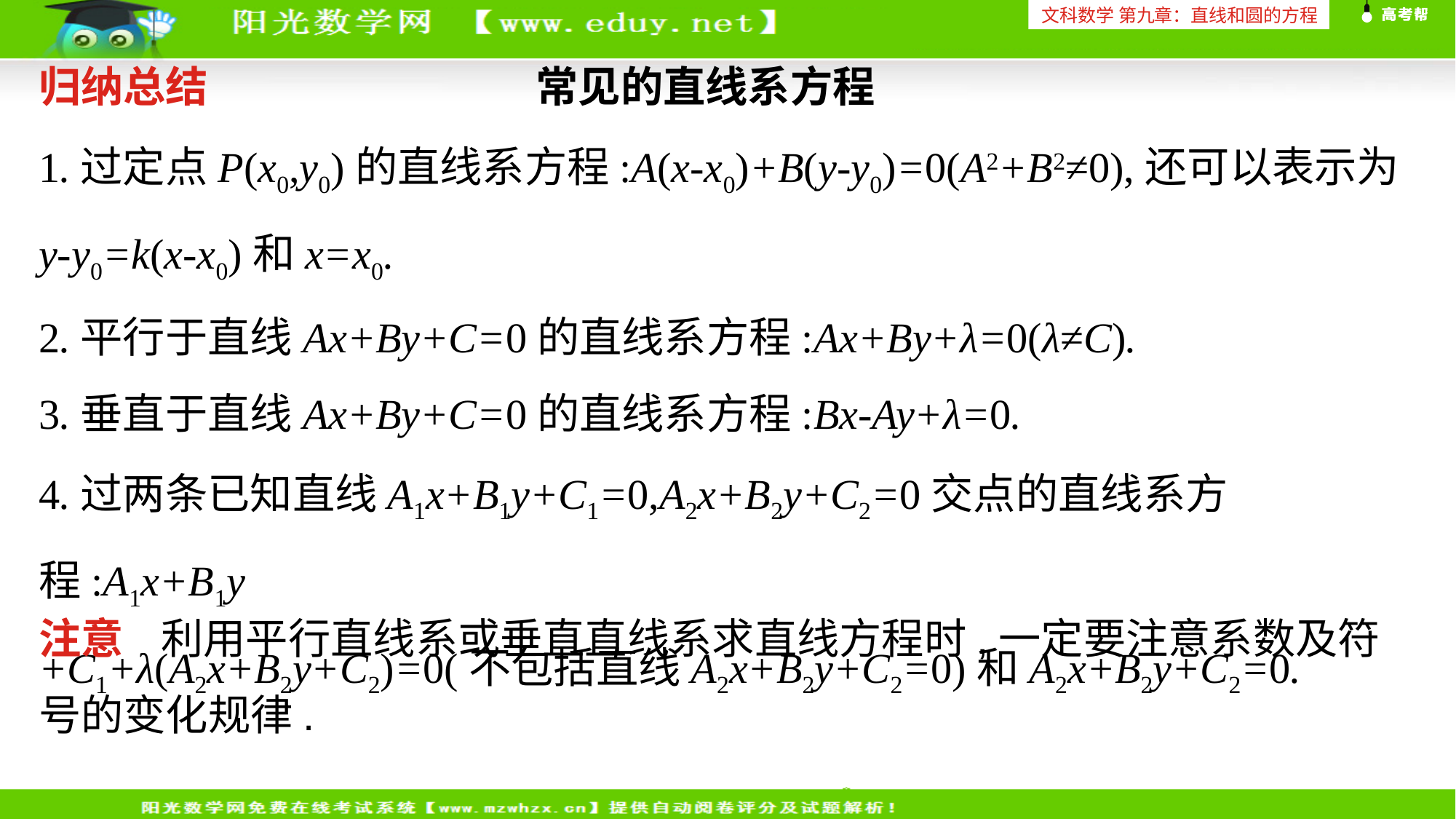

文科数学 第九章：直线和圆的方程
归纳总结                                  常见的直线系方程
1.过定点P(x0,y0)的直线系方程:A(x-x0)+B(y-y0)=0(A2+B2≠0),还可以表示为y-y0=k(x-x0)和x=x0.
2.平行于直线Ax+By+C=0的直线系方程:Ax+By+λ=0(λ≠C).
3.垂直于直线Ax+By+C=0的直线系方程:Bx-Ay+λ=0.
4.过两条已知直线A1x+B1y+C1=0,A2x+B2y+C2=0交点的直线系方程:A1x+B1y
+C1+λ(A2x+B2y+C2)=0(不包括直线A2x+B2y+C2=0)和A2x+B2y+C2=0.
注意    利用平行直线系或垂直直线系求直线方程时,一定要注意系数及符号的变化规律.